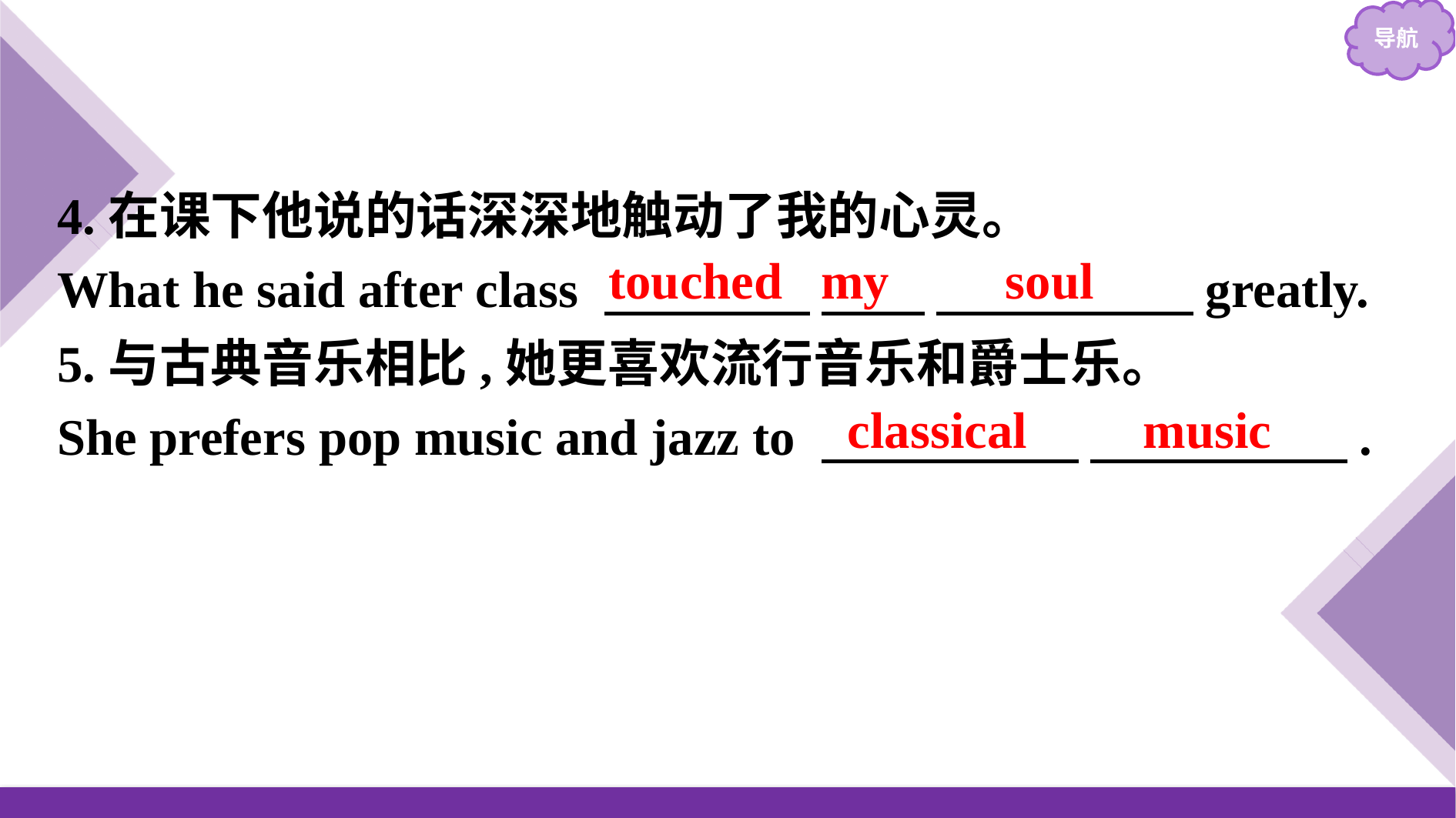

4.在课下他说的话深深地触动了我的心灵。
What he said after class 　　　　 　　 　　　　　greatly.
5.与古典音乐相比,她更喜欢流行音乐和爵士乐。
She prefers pop music and jazz to 　　　　　 　　　　　.
touched   my         soul
classical         music